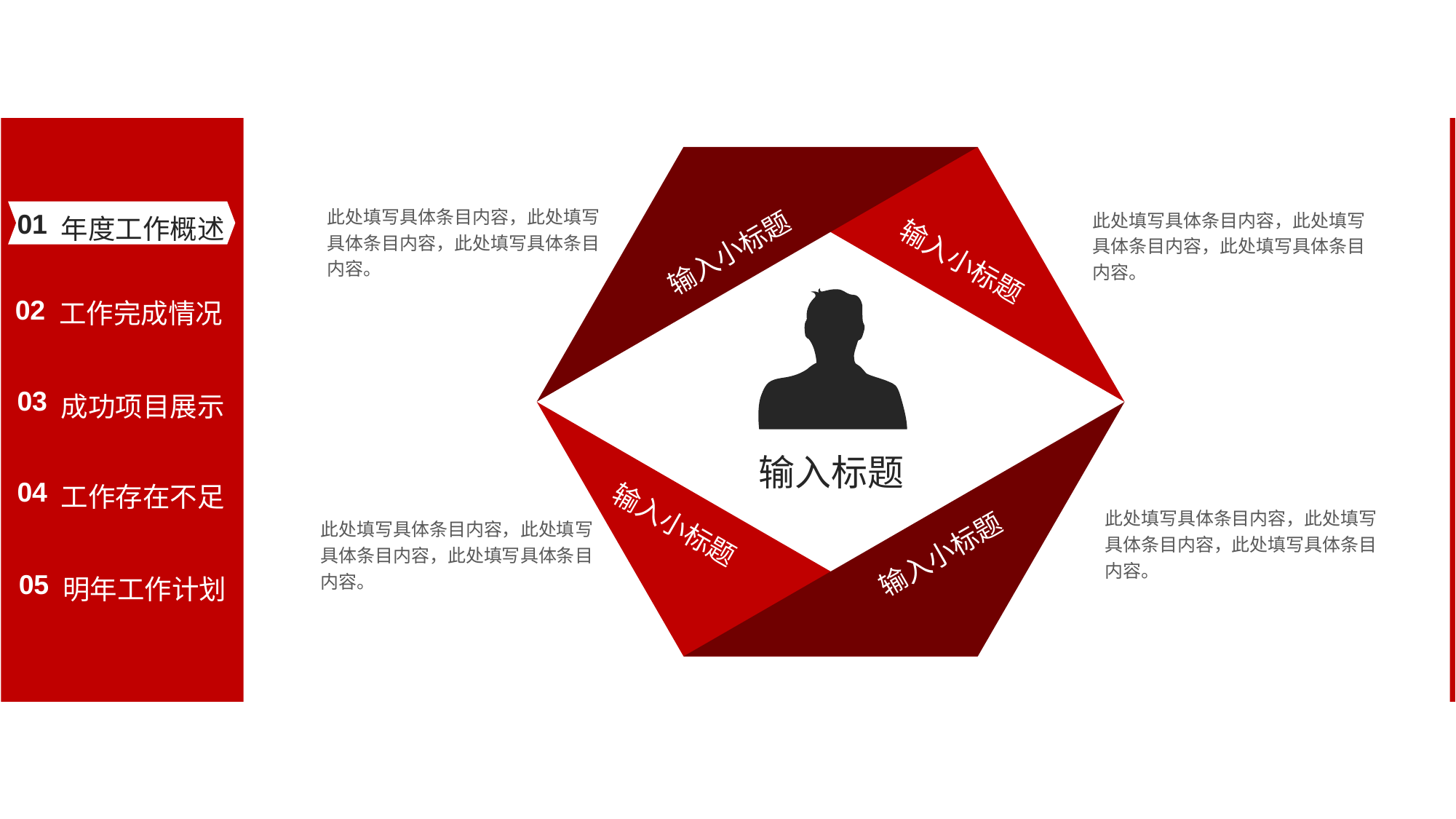

年度工作概述
此处填写具体条目内容，此处填写具体条目内容，此处填写具体条目内容。
此处填写具体条目内容，此处填写具体条目内容，此处填写具体条目内容。

01
输入小标题
输入小标题
工作完成情况
02

成功项目展示
03

输入标题
工作存在不足
04
此处填写具体条目内容，此处填写具体条目内容，此处填写具体条目内容。
输入小标题
此处填写具体条目内容，此处填写具体条目内容，此处填写具体条目内容。
输入小标题
明年工作计划
05